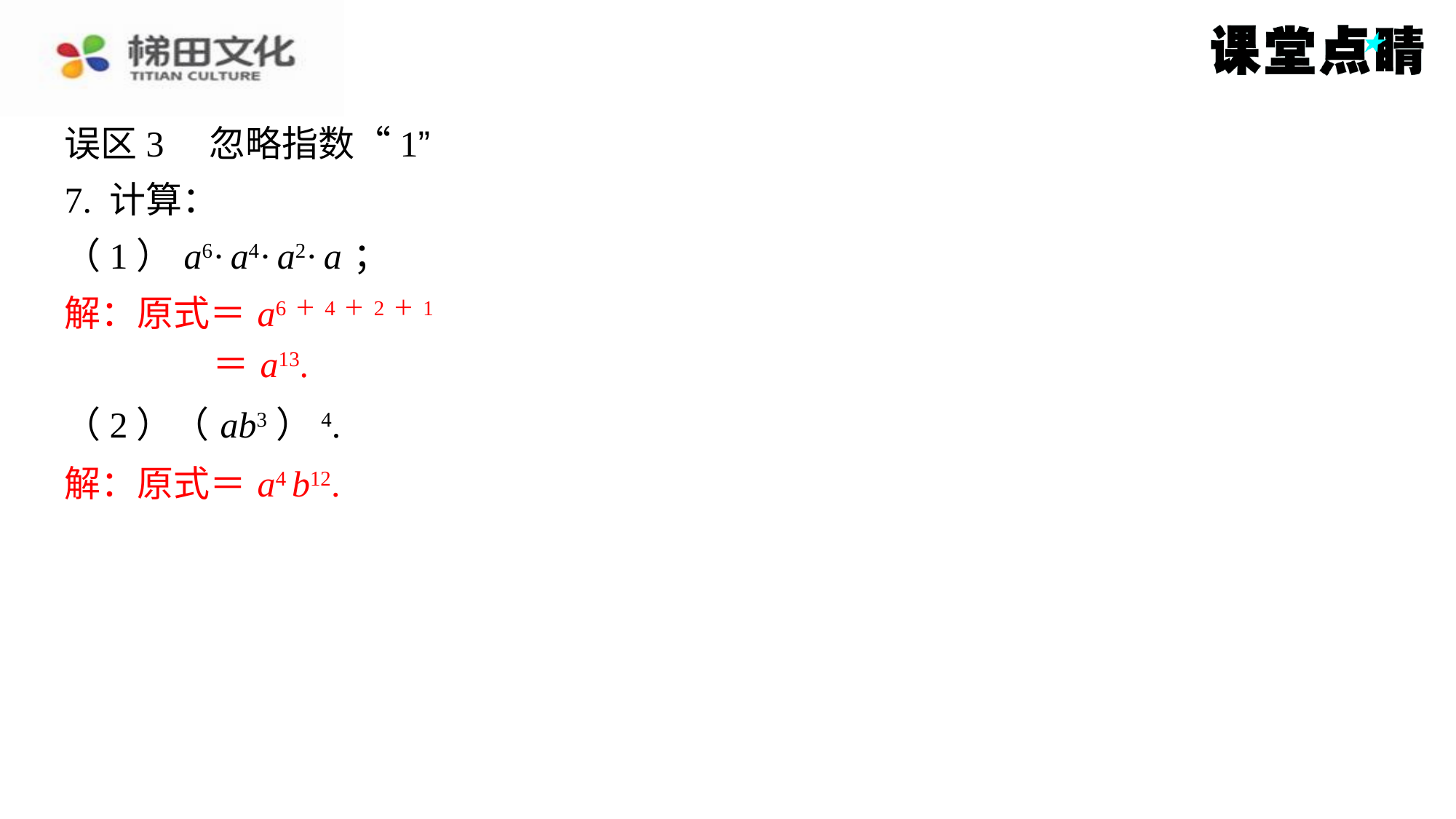

误区3　忽略指数“1”
7. 计算：
（1） a6· a4· a2· a ；
解：原式＝ a6＋4＋2＋1
＝ a13.
（2）（ ab3）4.
解：原式＝ a4 b12.
解：原式＝ a6＋4＋2＋1
＝ a13.
解：原式＝ a4 b12.